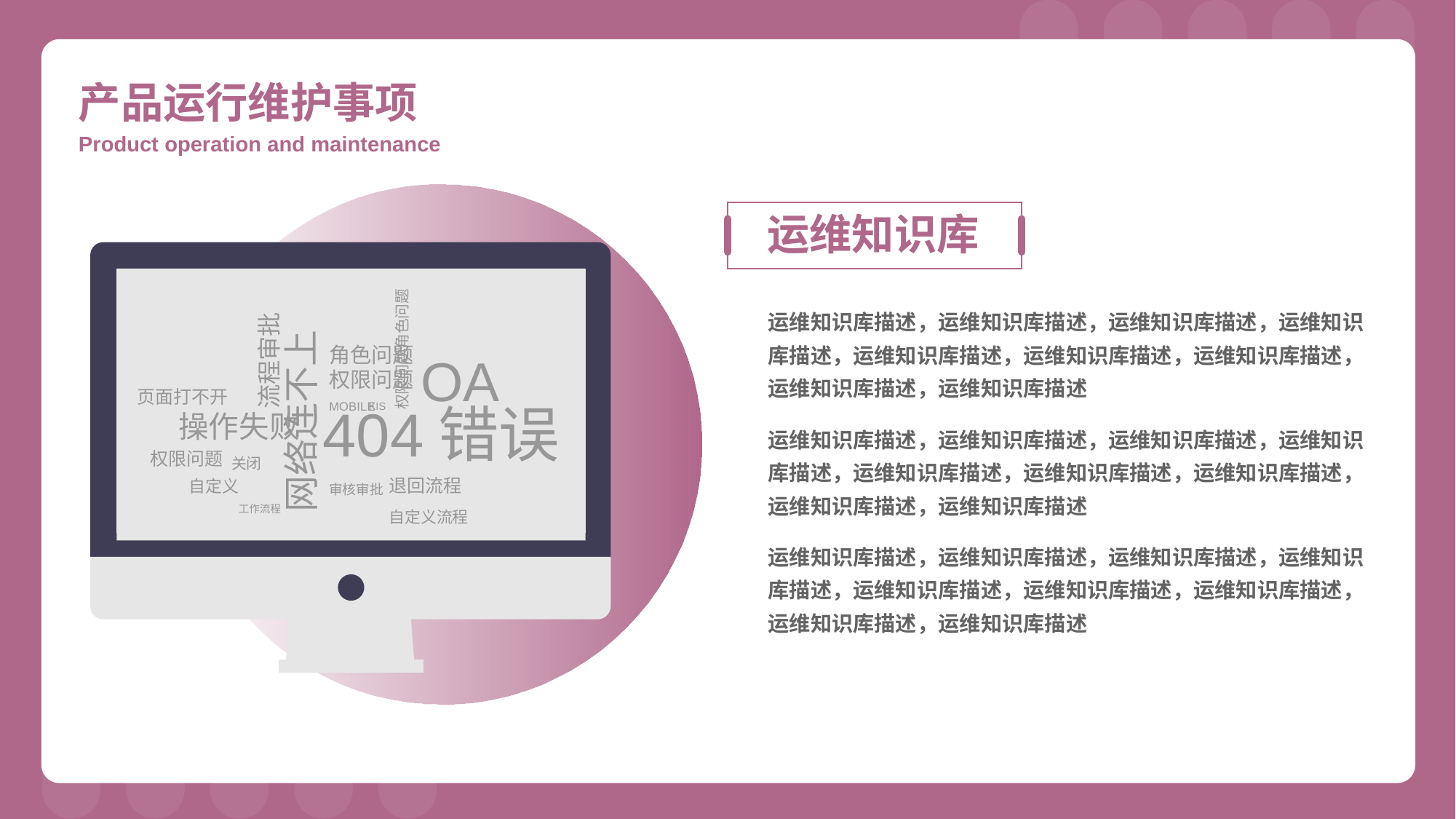

产品运行维护事项
Product operation and maintenance

运维知识库

权限问题角色问题
角色问题
流程审批
OA
权限问题
页面打不开
网络连不上
404错误
MOBILE
KIS
操作失败
权限问题
关闭
退回流程
自定义
审核审批
工作流程
自定义流程
运维知识库描述，运维知识库描述，运维知识库描述，运维知识库描述，运维知识库描述，运维知识库描述，运维知识库描述，运维知识库描述，运维知识库描述
运维知识库描述，运维知识库描述，运维知识库描述，运维知识库描述，运维知识库描述，运维知识库描述，运维知识库描述，运维知识库描述，运维知识库描述
运维知识库描述，运维知识库描述，运维知识库描述，运维知识库描述，运维知识库描述，运维知识库描述，运维知识库描述，运维知识库描述，运维知识库描述